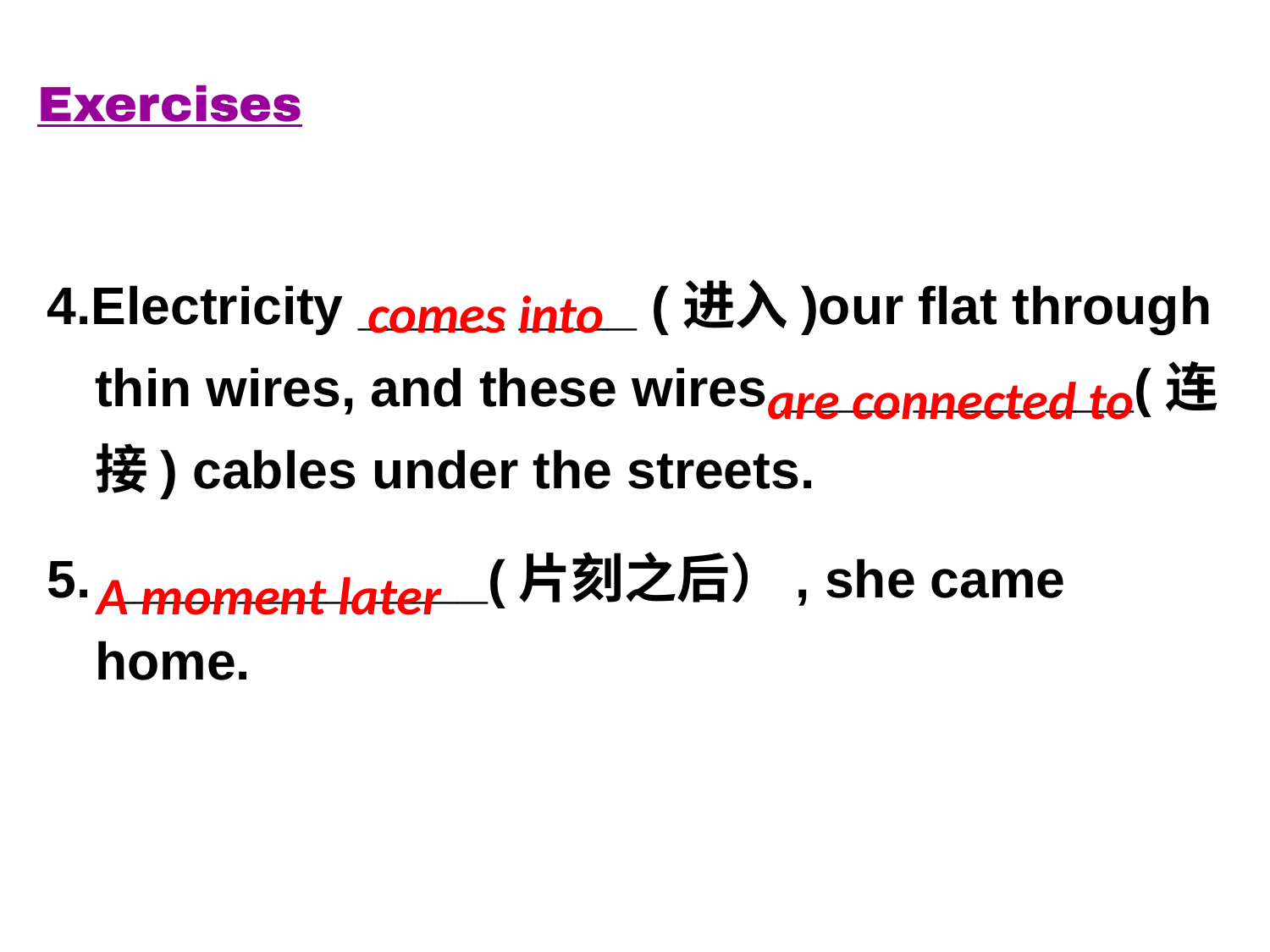

Exercises

4.Electricity _____ ____ (进入)our flat through thin wires, and these wires ____ ____ ___(连接) cables under the streets.
5. ____ ____ ____(片刻之后）, she came home.

comes into
are connected to
A moment later